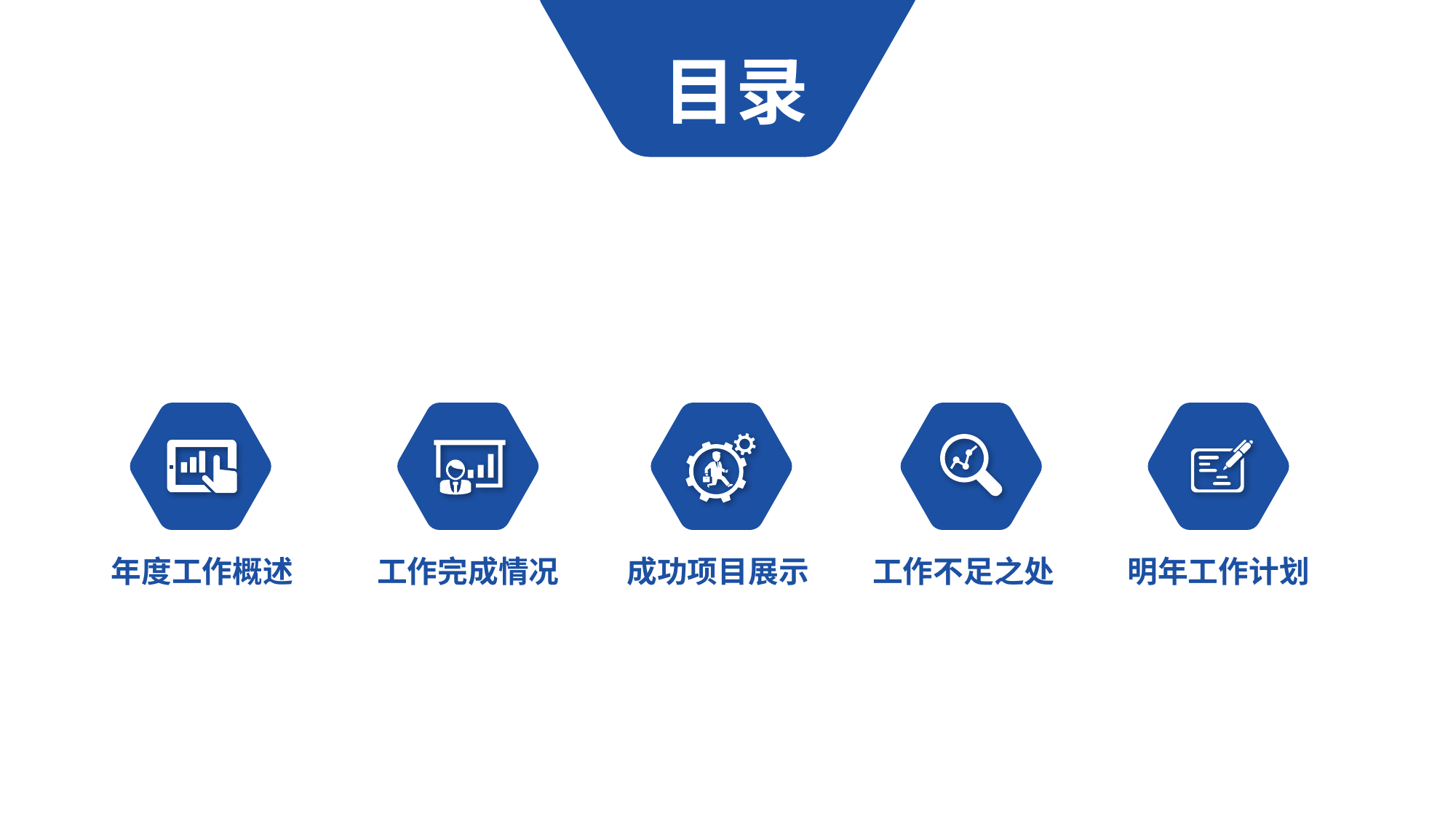

目录

年度工作概述
工作完成情况
成功项目展示
工作不足之处
明年工作计划
延时符